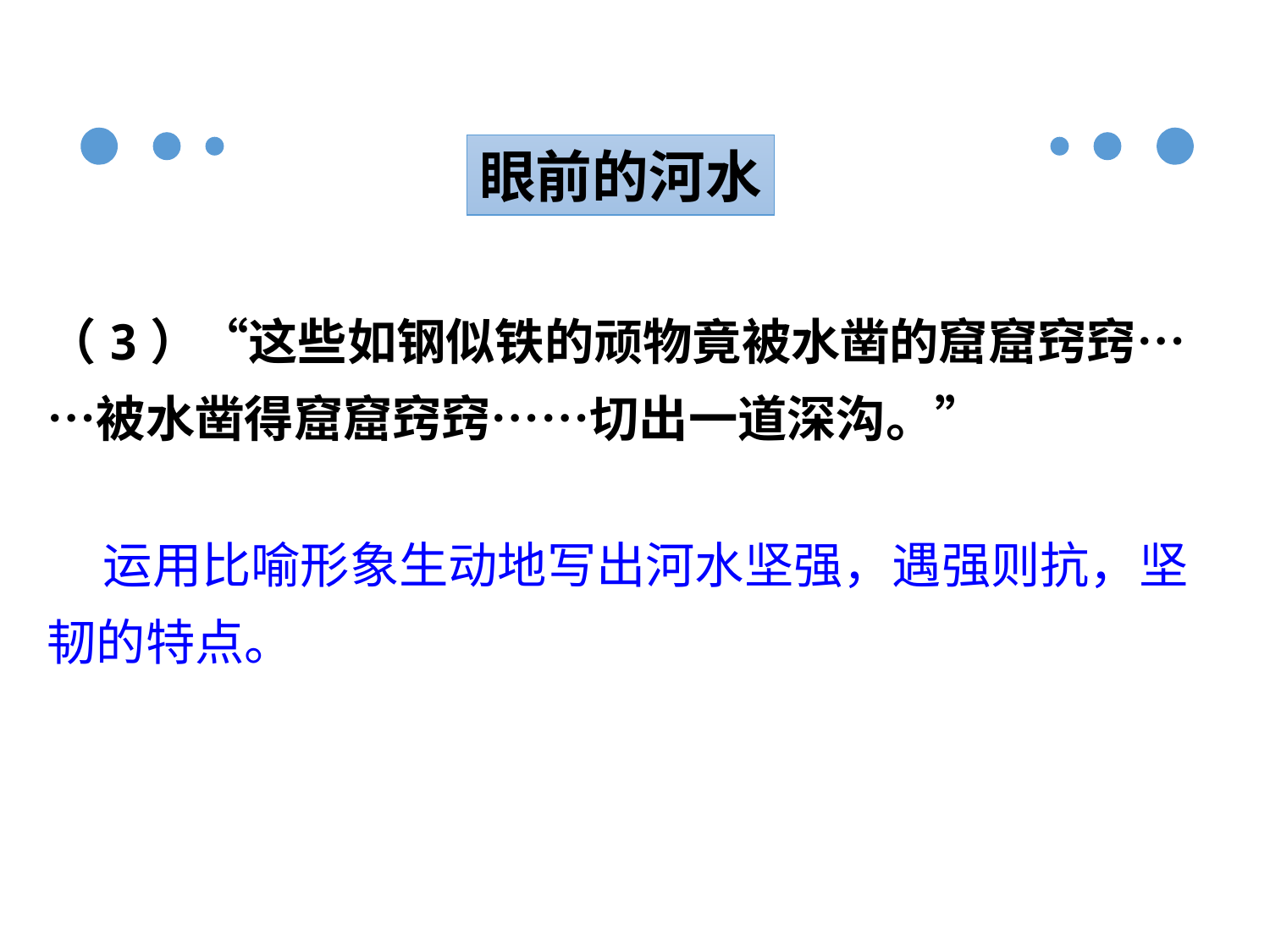

眼前的河水
（3）“这些如钢似铁的顽物竟被水凿的窟窟窍窍……被水凿得窟窟窍窍……切出一道深沟。”
    运用比喻形象生动地写出河水坚强，遇强则抗，坚韧的特点。